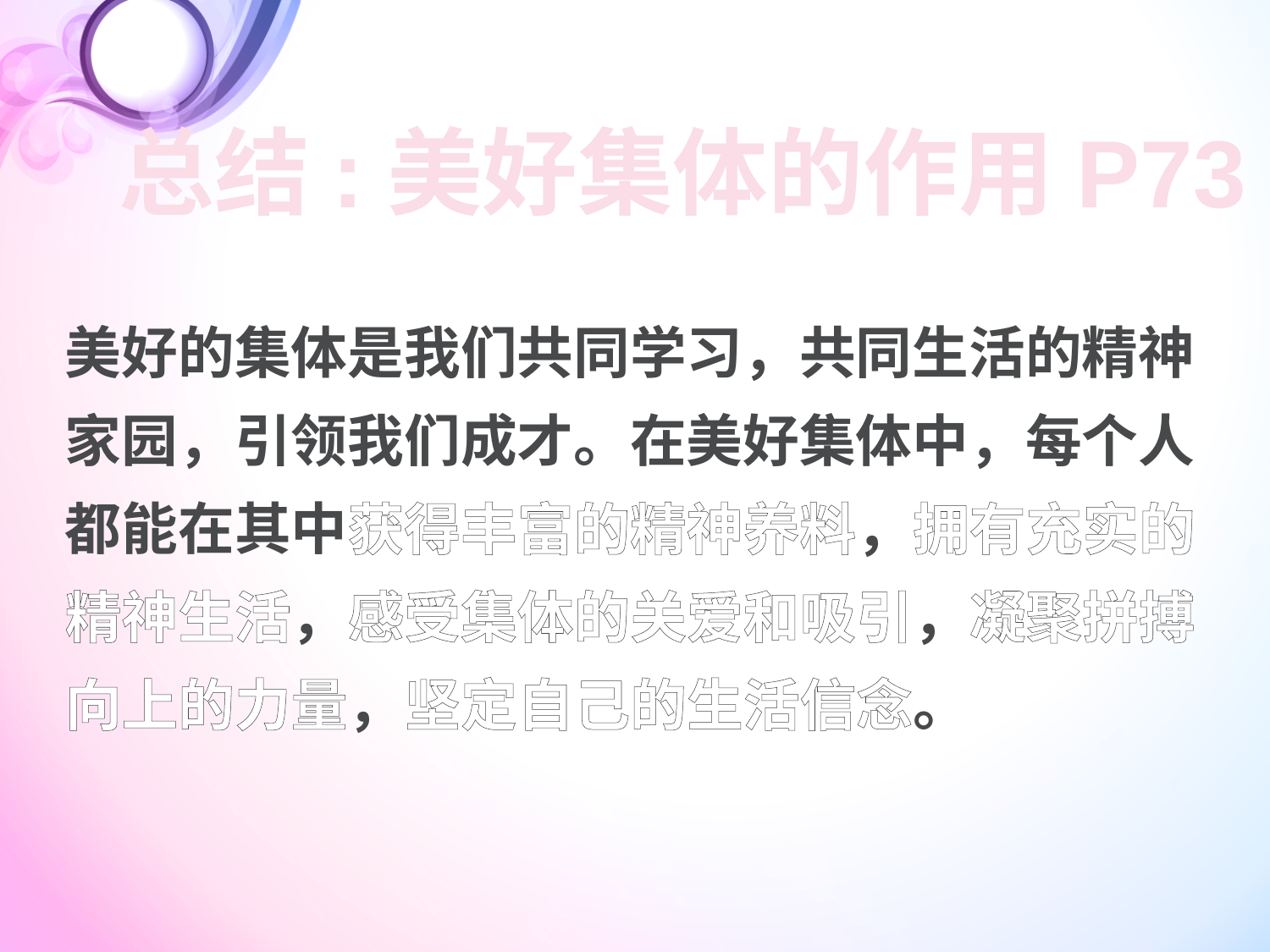

总结:美好集体的作用P73
美好的集体是我们共同学习，共同生活的精神
家园，引领我们成才。在美好集体中，每个人
都能在其中获得丰富的精神养料，拥有充实的
精神生活，感受集体的关爱和吸引，凝聚拼搏
向上的力量，坚定自己的生活信念。